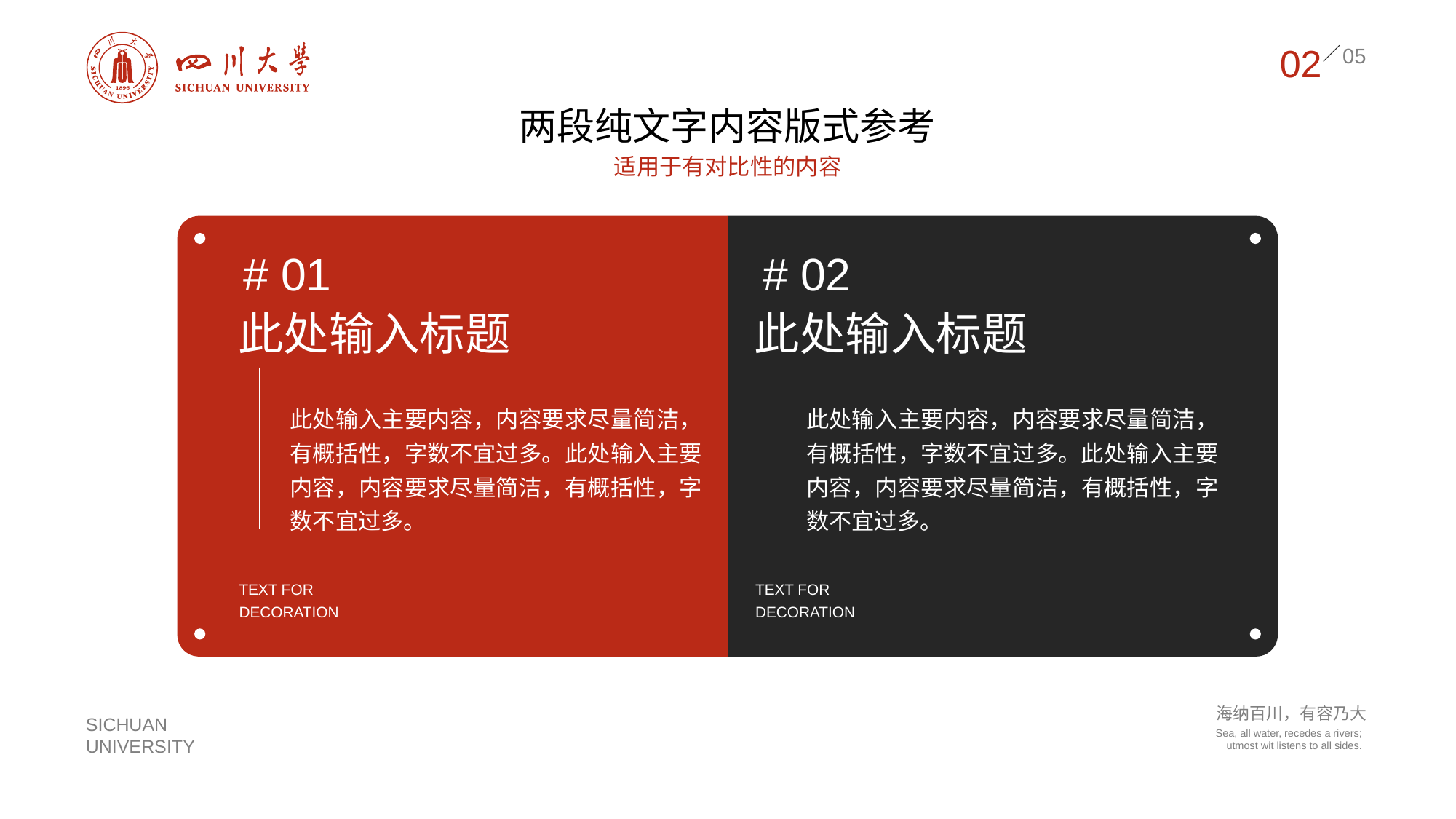

02
两段纯文字内容版式参考
适用于有对比性的内容

# 01
# 02
此处输入标题
此处输入标题
此处输入主要内容，内容要求尽量简洁，有概括性，字数不宜过多。此处输入主要内容，内容要求尽量简洁，有概括性，字数不宜过多。
此处输入主要内容，内容要求尽量简洁，有概括性，字数不宜过多。此处输入主要内容，内容要求尽量简洁，有概括性，字数不宜过多。
Text for
decoration
Text for
decoration